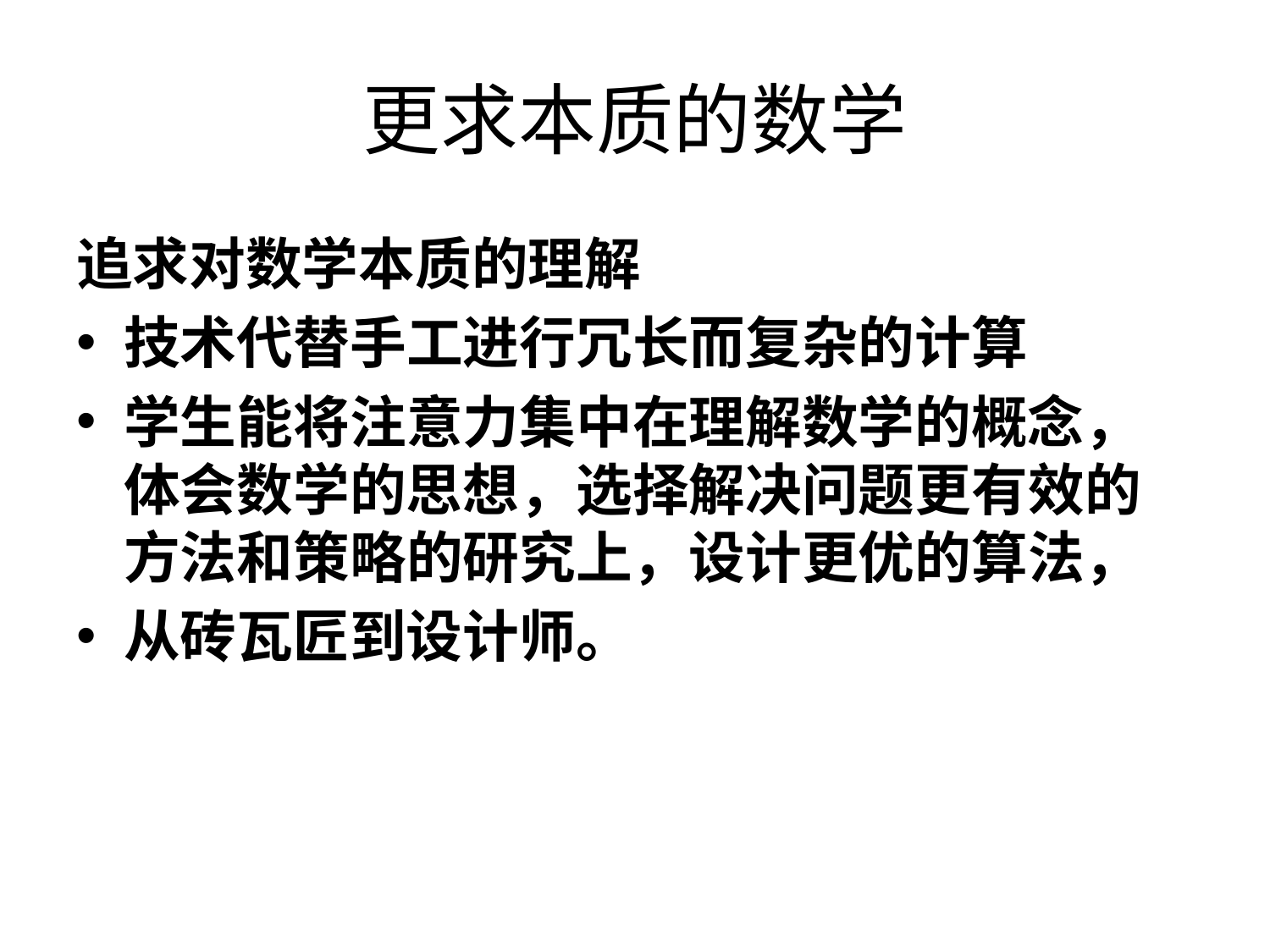

# 更求本质的数学
追求对数学本质的理解
技术代替手工进行冗长而复杂的计算
学生能将注意力集中在理解数学的概念，体会数学的思想，选择解决问题更有效的方法和策略的研究上，设计更优的算法，
从砖瓦匠到设计师。